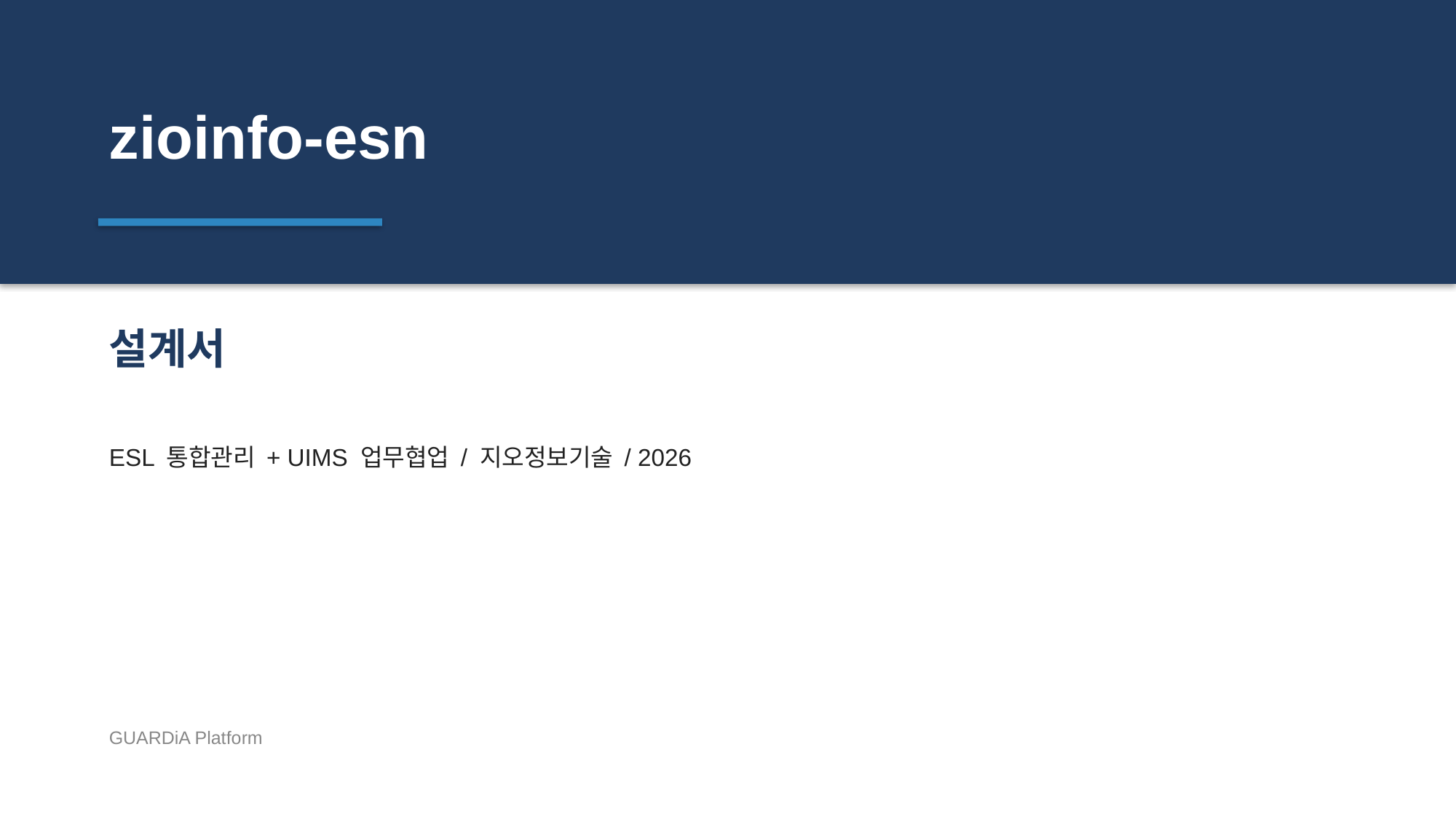

zioinfo-esn

설계서
ESL 통합관리 + UIMS 업무협업 / 지오정보기술 / 2026
GUARDiA Platform